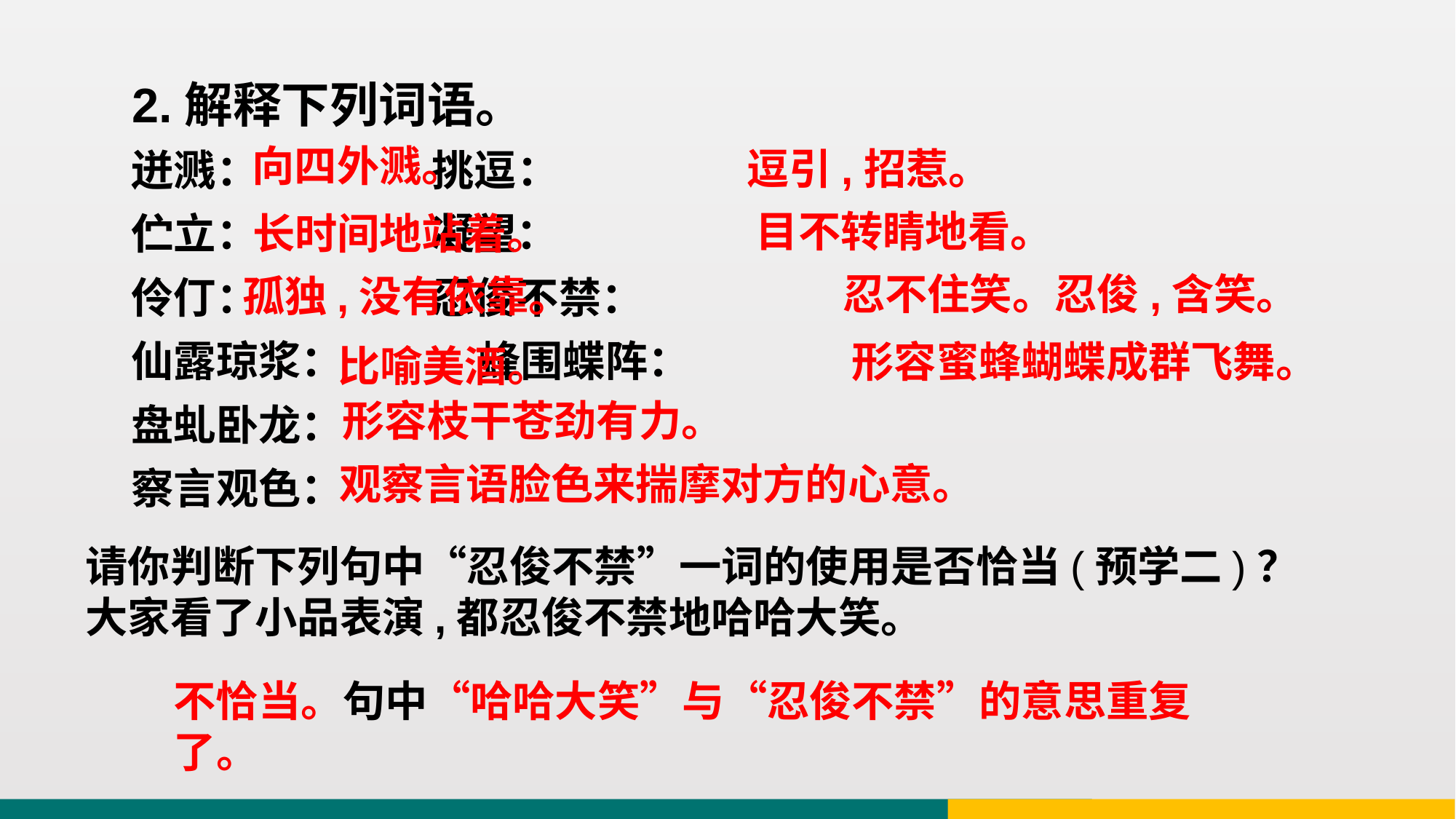

2.解释下列词语。
迸溅：                  挑逗：
伫立：                  凝望：
伶仃：                  忍俊不禁：
仙露琼浆：              蜂围蝶阵：
盘虬卧龙：
察言观色：
向四外溅。
逗引,招惹。
目不转睛地看。
长时间地站着。
忍不住笑。忍俊,含笑。
孤独,没有依靠。
形容蜜蜂蝴蝶成群飞舞。
比喻美酒。
形容枝干苍劲有力。
观察言语脸色来揣摩对方的心意。
请你判断下列句中“忍俊不禁”一词的使用是否恰当(预学二)？
大家看了小品表演,都忍俊不禁地哈哈大笑。
不恰当。句中“哈哈大笑”与“忍俊不禁”的意思重复了。